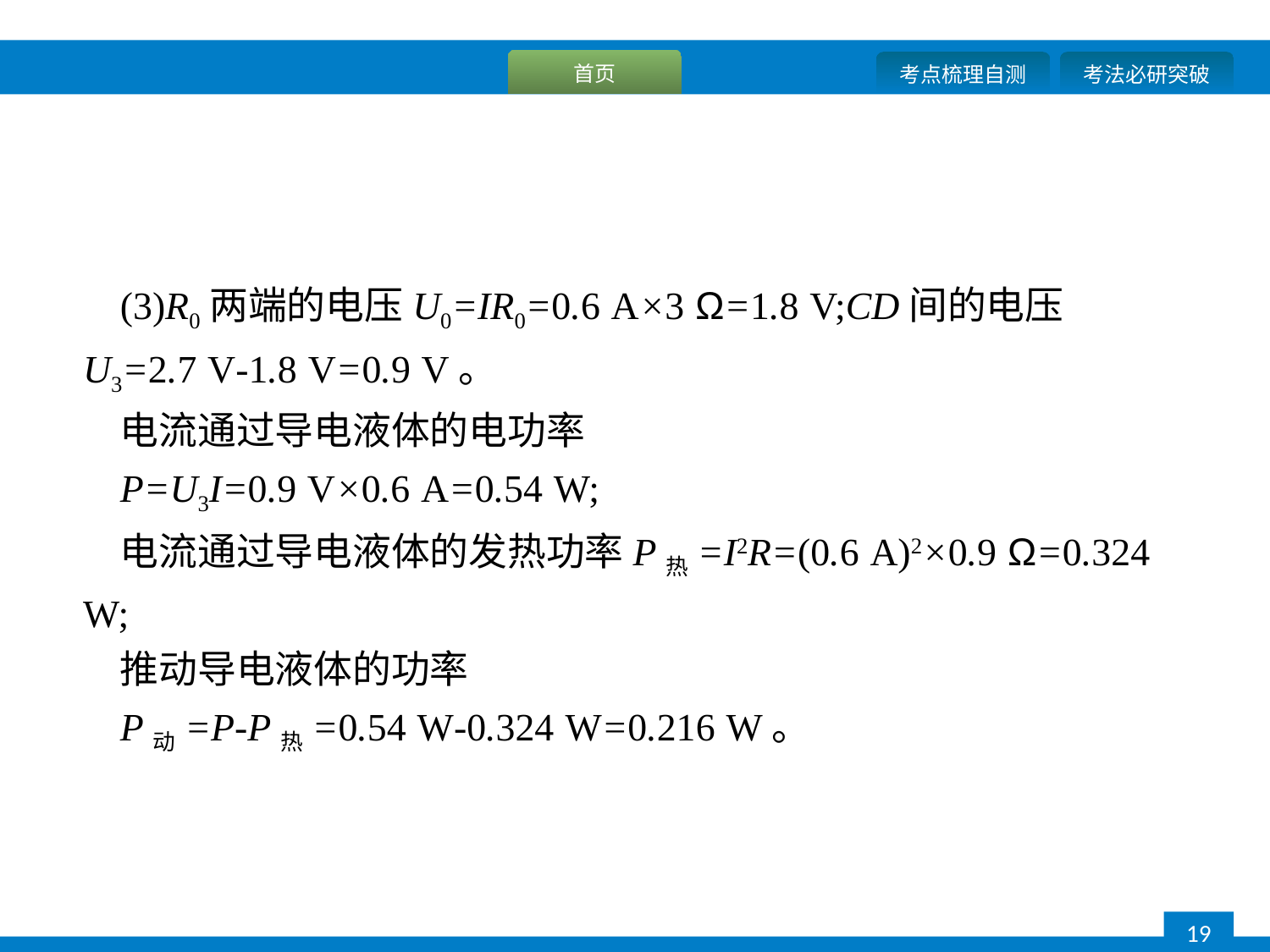

(3)R0两端的电压U0=IR0=0.6 A×3 Ω=1.8 V;CD间的电压U3=2.7 V-1.8 V=0.9 V。
电流通过导电液体的电功率
P=U3I=0.9 V×0.6 A=0.54 W;
电流通过导电液体的发热功率P热=I2R=(0.6 A)2×0.9 Ω=0.324 W;
推动导电液体的功率
P动=P-P热=0.54 W-0.324 W=0.216 W。